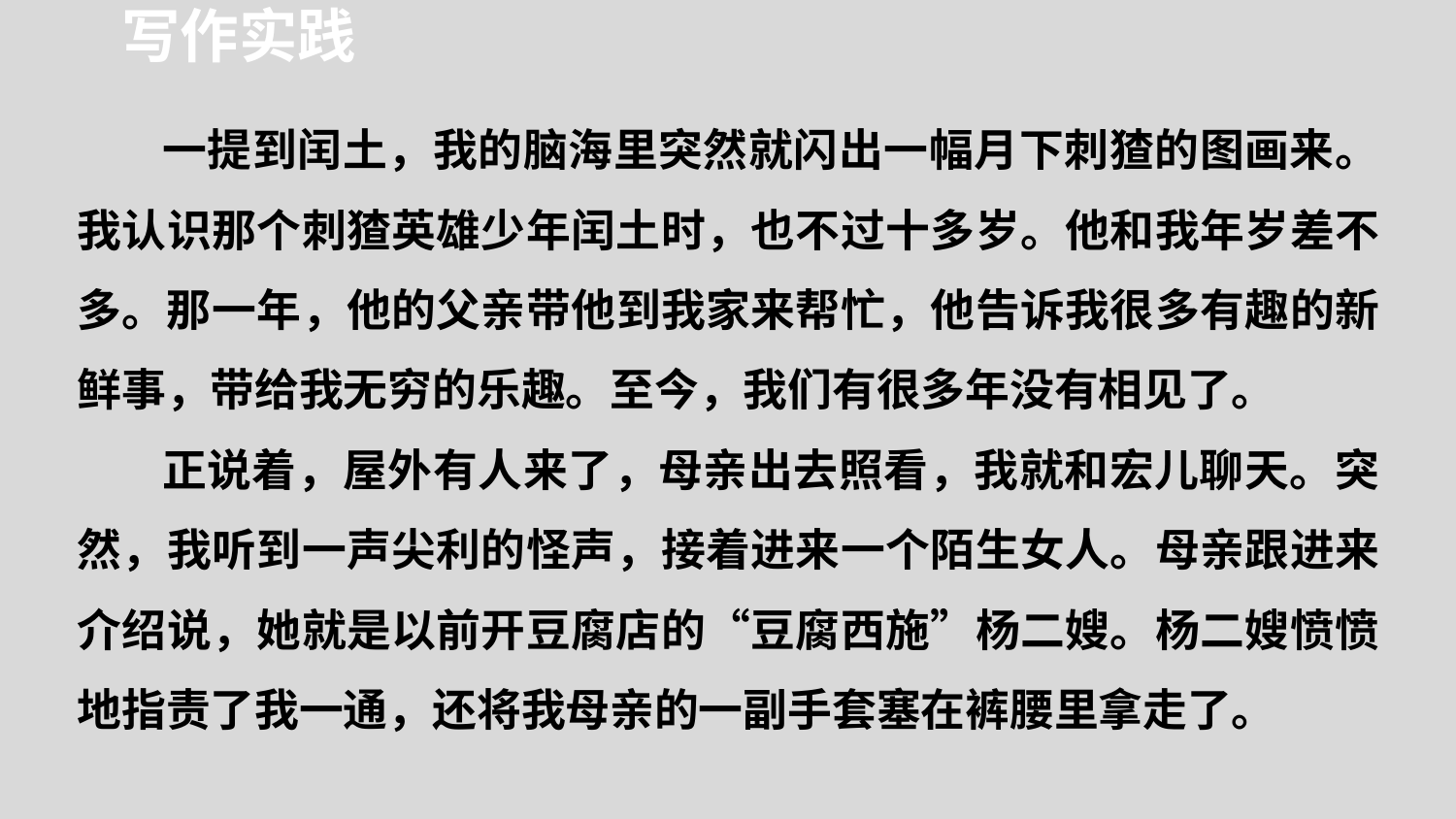

写作实践
一提到闰土，我的脑海里突然就闪出一幅月下刺猹的图画来。我认识那个刺猹英雄少年闰土时，也不过十多岁。他和我年岁差不多。那一年，他的父亲带他到我家来帮忙，他告诉我很多有趣的新鲜事，带给我无穷的乐趣。至今，我们有很多年没有相见了。
正说着，屋外有人来了，母亲出去照看，我就和宏儿聊天。突然，我听到一声尖利的怪声，接着进来一个陌生女人。母亲跟进来介绍说，她就是以前开豆腐店的“豆腐西施”杨二嫂。杨二嫂愤愤地指责了我一通，还将我母亲的一副手套塞在裤腰里拿走了。